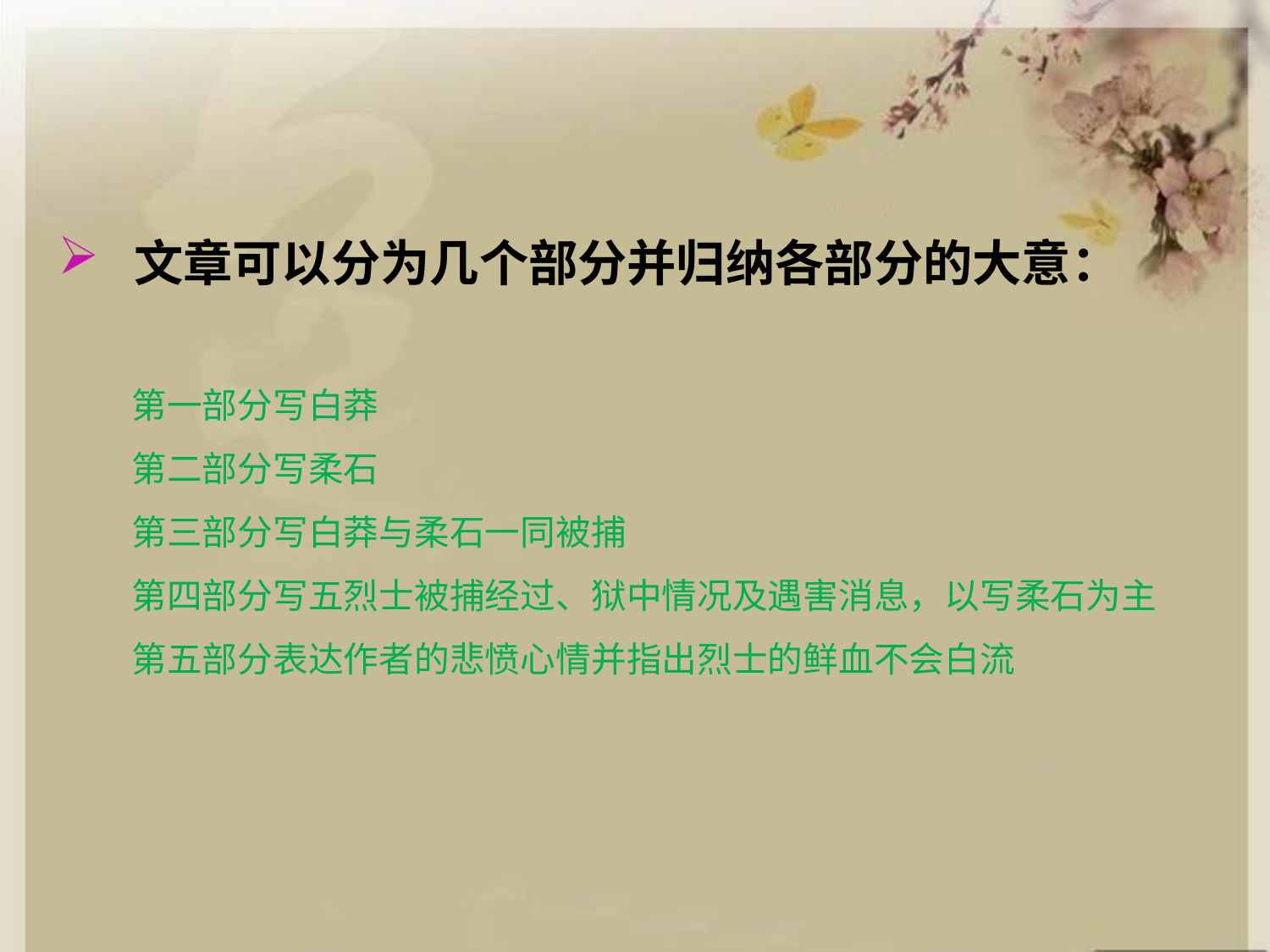

文章可以分为几个部分并归纳各部分的大意：
第一部分写白莽
第二部分写柔石
第三部分写白莽与柔石一同被捕
第四部分写五烈士被捕经过、狱中情况及遇害消息，以写柔石为主
第五部分表达作者的悲愤心情并指出烈士的鲜血不会白流